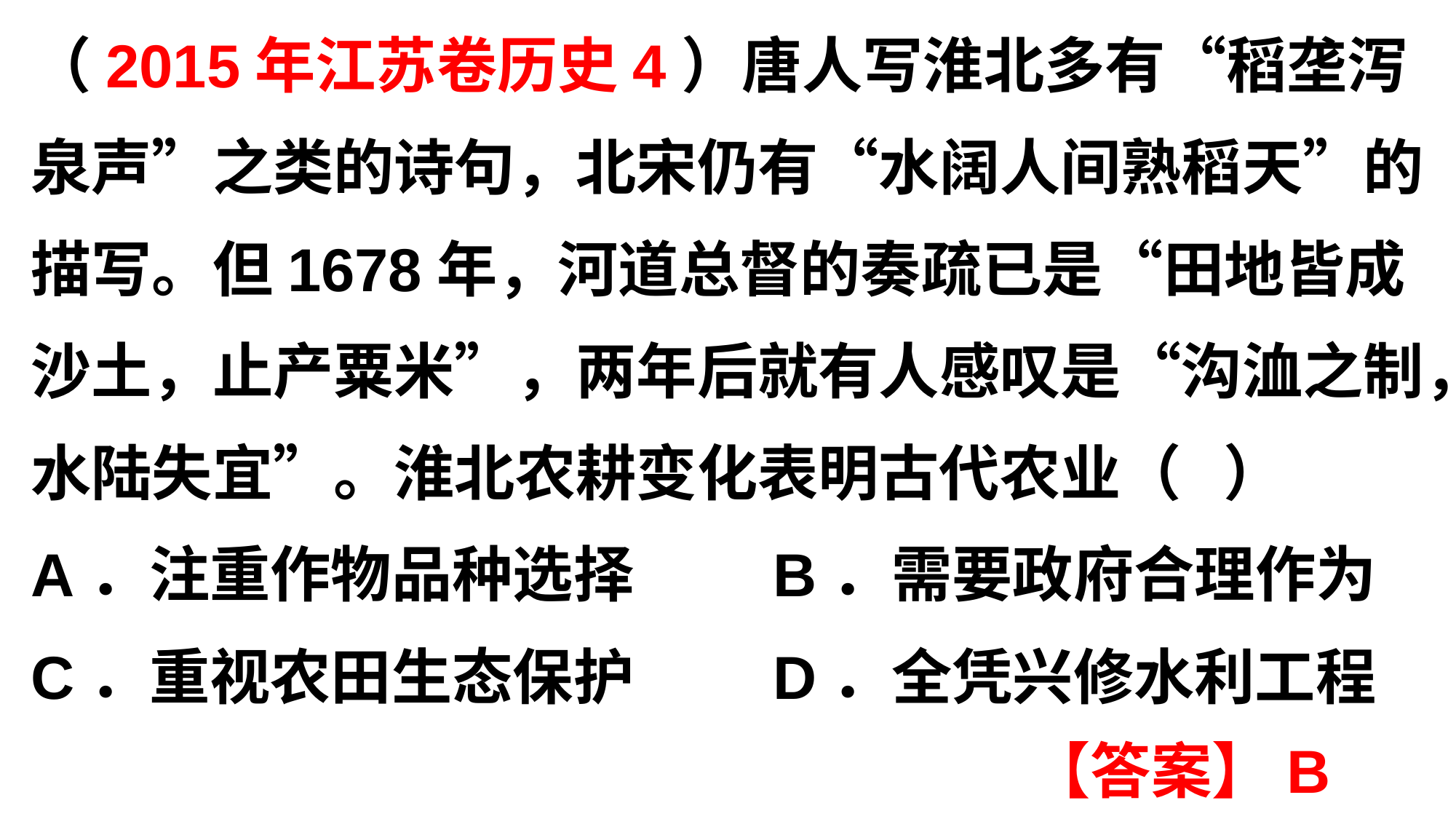

（2015年江苏卷历史4）唐人写淮北多有“稻垄泻泉声”之类的诗句，北宋仍有“水阔人间熟稻天”的描写。但1678年，河道总督的奏疏已是“田地皆成沙土，止产粟米”，两年后就有人感叹是“沟洫之制，水陆失宜”。淮北农耕变化表明古代农业（   ）
A．注重作物品种选择         B．需要政府合理作为
C．重视农田生态保护         D．全凭兴修水利工程

【答案】B